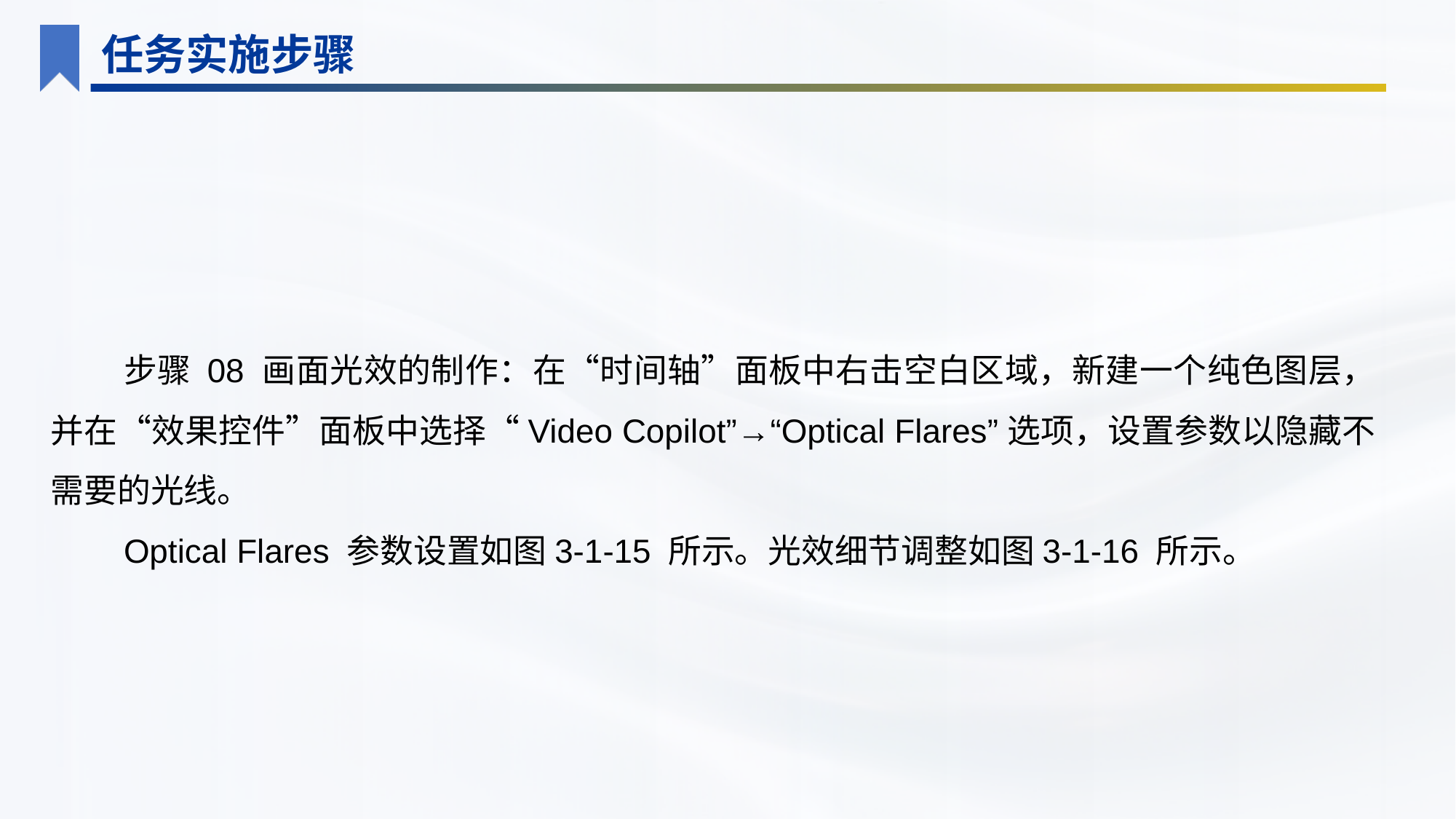

任务实施步骤
步骤 08 画面光效的制作：在“时间轴”面板中右击空白区域，新建一个纯色图层，并在“效果控件”面板中选择“Video Copilot”→“Optical Flares”选项，设置参数以隐藏不需要的光线。
Optical Flares 参数设置如图3-1-15 所示。光效细节调整如图3-1-16 所示。